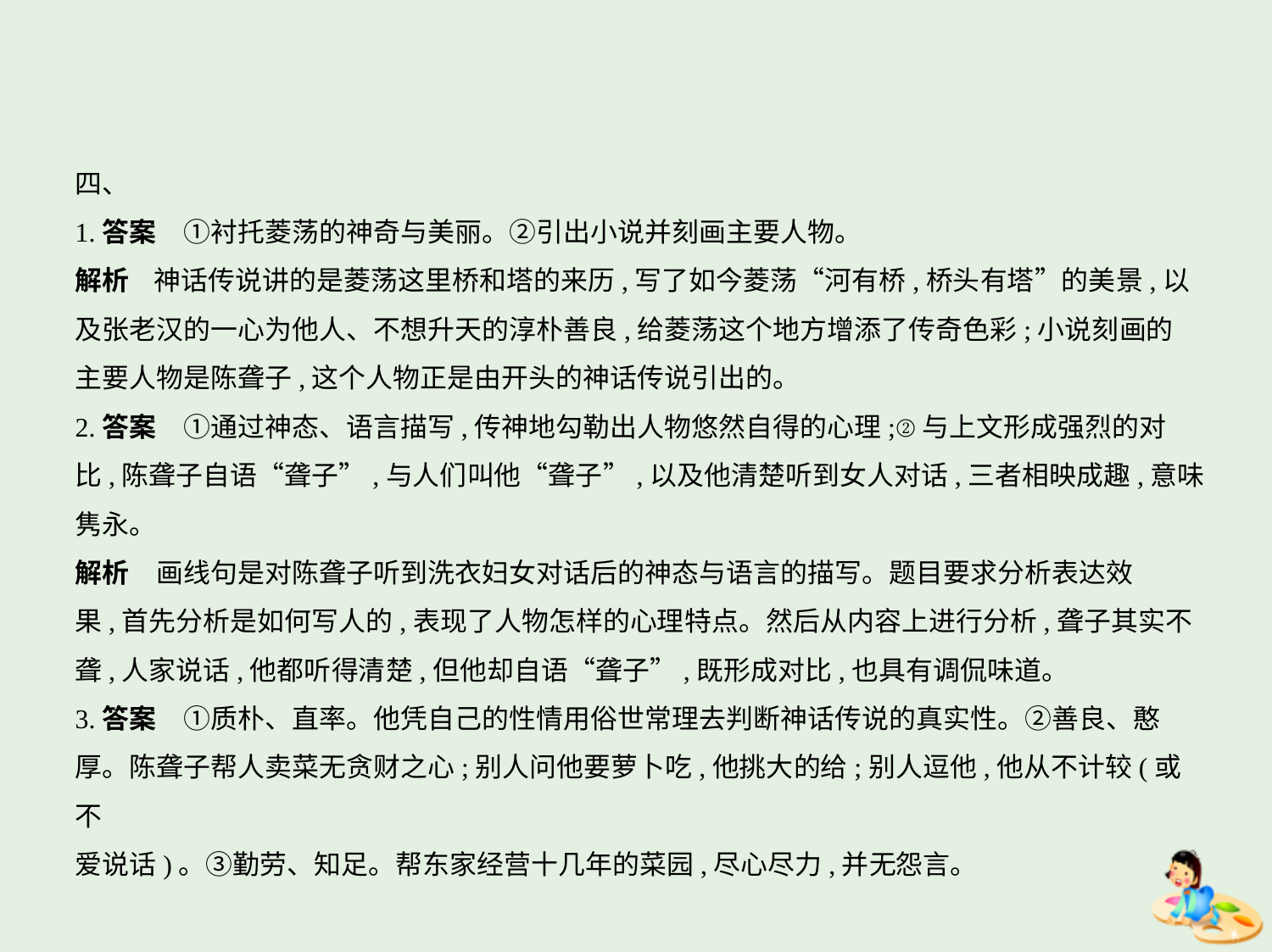

四、
1.答案　①衬托菱荡的神奇与美丽。②引出小说并刻画主要人物。
解析    神话传说讲的是菱荡这里桥和塔的来历,写了如今菱荡“河有桥,桥头有塔”的美景,以
及张老汉的一心为他人、不想升天的淳朴善良,给菱荡这个地方增添了传奇色彩;小说刻画的
主要人物是陈聋子,这个人物正是由开头的神话传说引出的。
2.答案　①通过神态、语言描写,传神地勾勒出人物悠然自得的心理;②与上文形成强烈的对
比,陈聋子自语“聋子”,与人们叫他“聋子”,以及他清楚听到女人对话,三者相映成趣,意味
隽永。
解析　画线句是对陈聋子听到洗衣妇女对话后的神态与语言的描写。题目要求分析表达效
果,首先分析是如何写人的,表现了人物怎样的心理特点。然后从内容上进行分析,聋子其实不
聋,人家说话,他都听得清楚,但他却自语“聋子”,既形成对比,也具有调侃味道。
3.答案　①质朴、直率。他凭自己的性情用俗世常理去判断神话传说的真实性。②善良、憨
厚。陈聋子帮人卖菜无贪财之心;别人问他要萝卜吃,他挑大的给;别人逗他,他从不计较(或不
爱说话)。③勤劳、知足。帮东家经营十几年的菜园,尽心尽力,并无怨言。